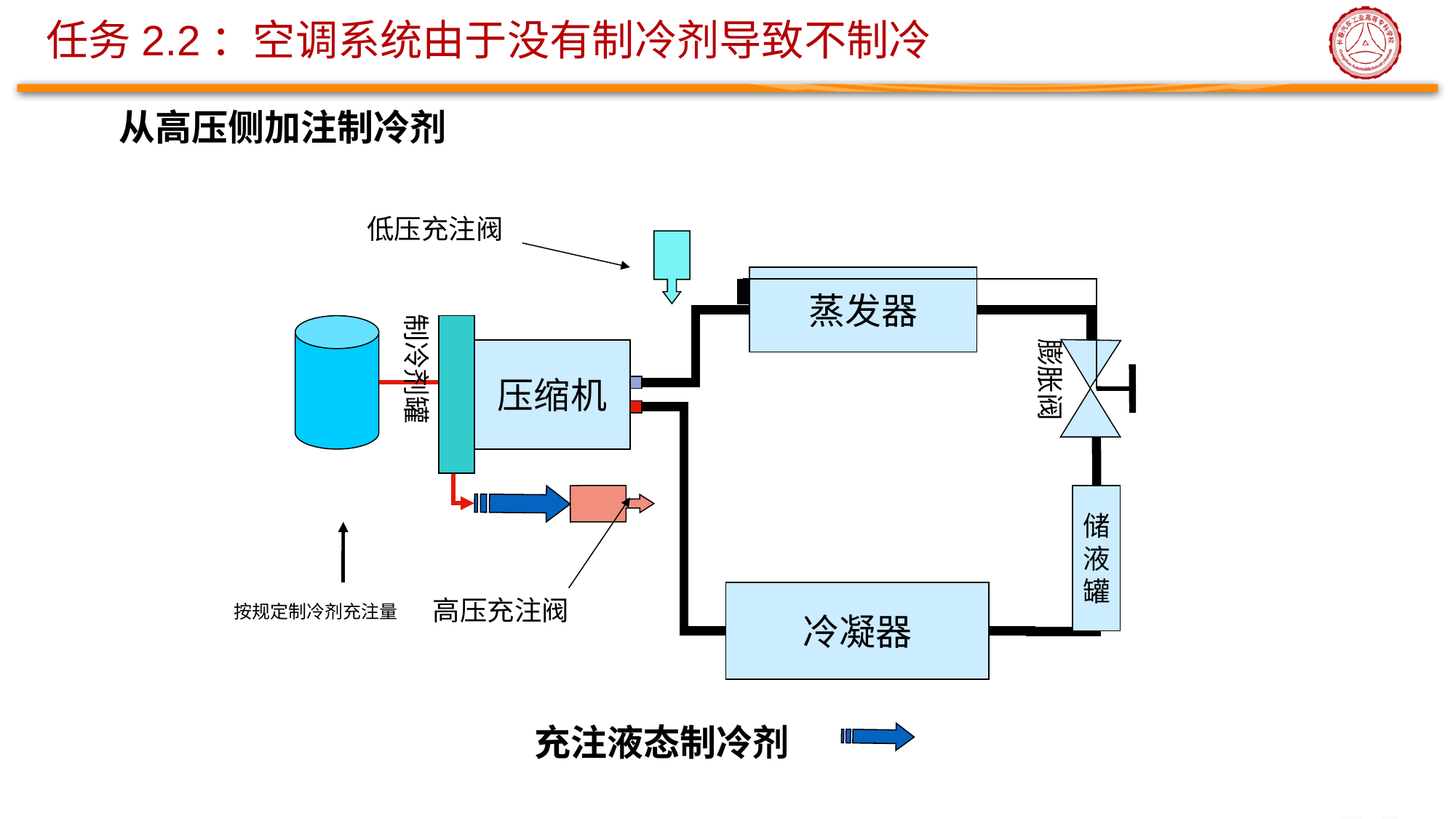

# 任务2.2：空调系统由于没有制冷剂导致不制冷
从高压侧加注制冷剂
低压充注阀

蒸发器

制冷剂罐

膨胀阀
压缩机

储液罐

冷凝器
高压充注阀
按规定制冷剂充注量
充注液态制冷剂